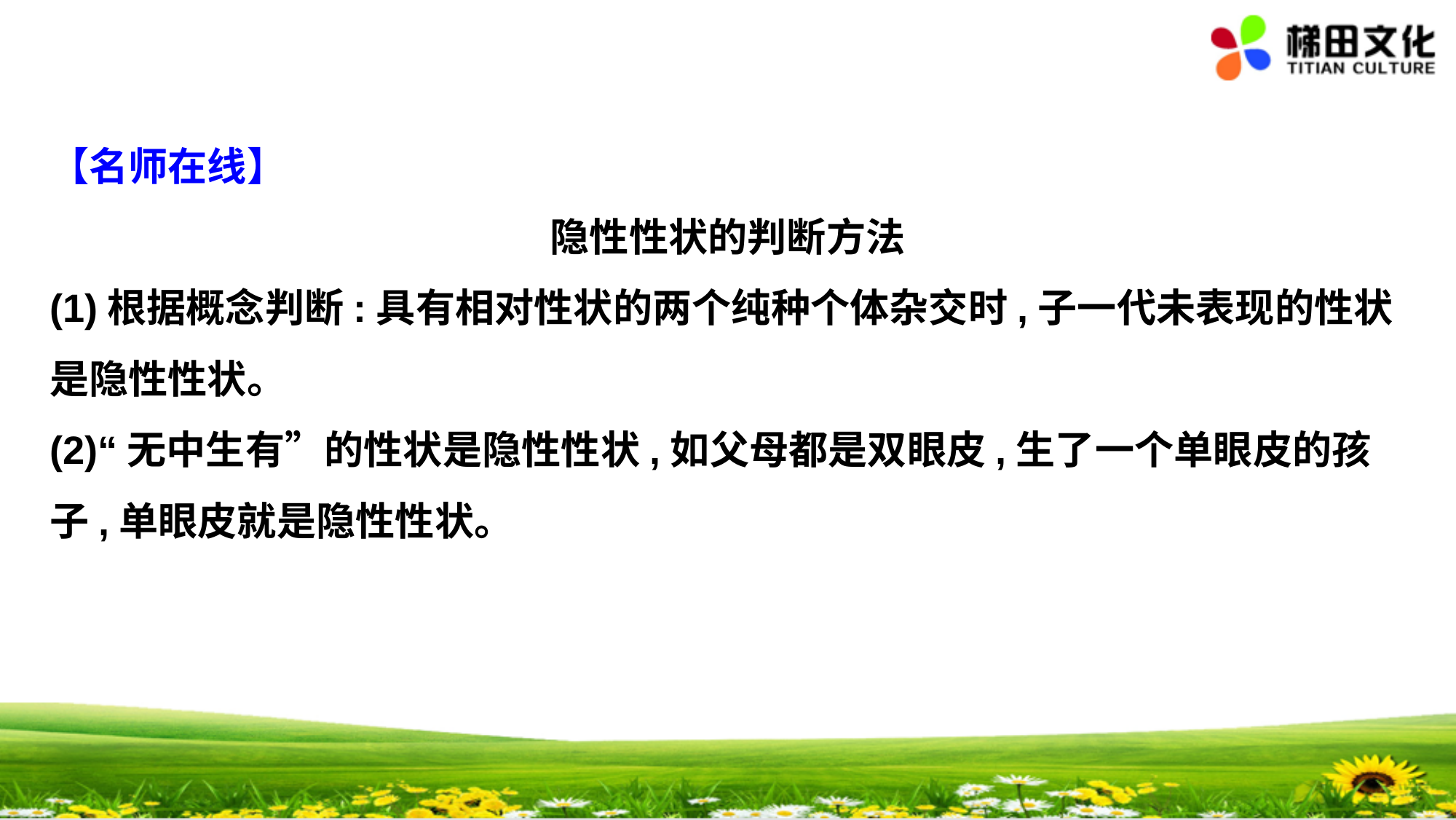

【名师在线】
隐性性状的判断方法
(1)根据概念判断:具有相对性状的两个纯种个体杂交时,子一代未表现的性状是隐性性状。
(2)“无中生有”的性状是隐性性状,如父母都是双眼皮,生了一个单眼皮的孩子,单眼皮就是隐性性状。